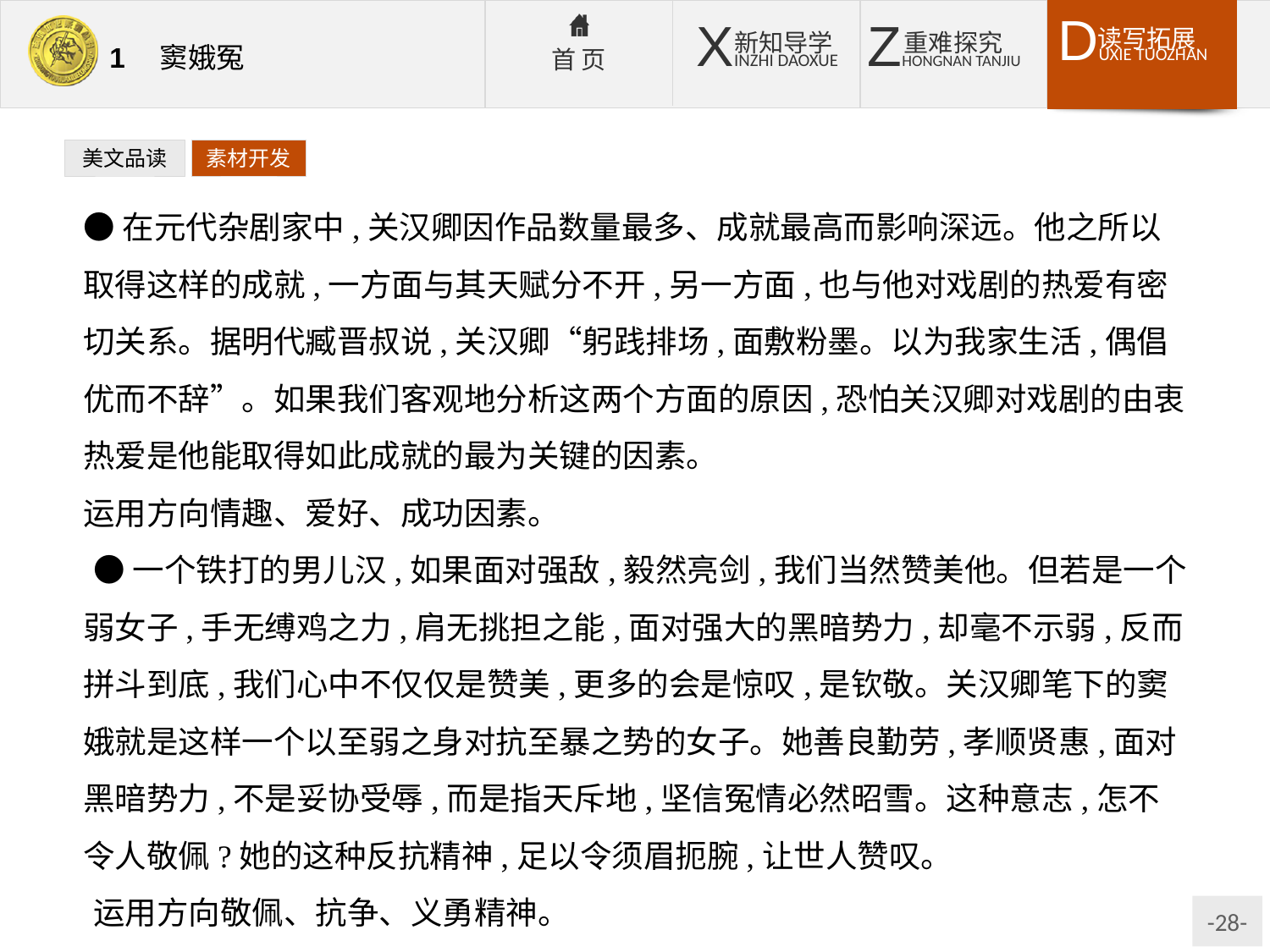

美文品读
素材开发
●在元代杂剧家中,关汉卿因作品数量最多、成就最高而影响深远。他之所以取得这样的成就,一方面与其天赋分不开,另一方面,也与他对戏剧的热爱有密切关系。据明代臧晋叔说,关汉卿“躬践排场,面敷粉墨。以为我家生活,偶倡优而不辞”。如果我们客观地分析这两个方面的原因,恐怕关汉卿对戏剧的由衷热爱是他能取得如此成就的最为关键的因素。
运用方向情趣、爱好、成功因素。
●一个铁打的男儿汉,如果面对强敌,毅然亮剑,我们当然赞美他。但若是一个弱女子,手无缚鸡之力,肩无挑担之能,面对强大的黑暗势力,却毫不示弱,反而拼斗到底,我们心中不仅仅是赞美,更多的会是惊叹,是钦敬。关汉卿笔下的窦娥就是这样一个以至弱之身对抗至暴之势的女子。她善良勤劳,孝顺贤惠,面对黑暗势力,不是妥协受辱,而是指天斥地,坚信冤情必然昭雪。这种意志,怎不令人敬佩?她的这种反抗精神,足以令须眉扼腕,让世人赞叹。
运用方向敬佩、抗争、义勇精神。